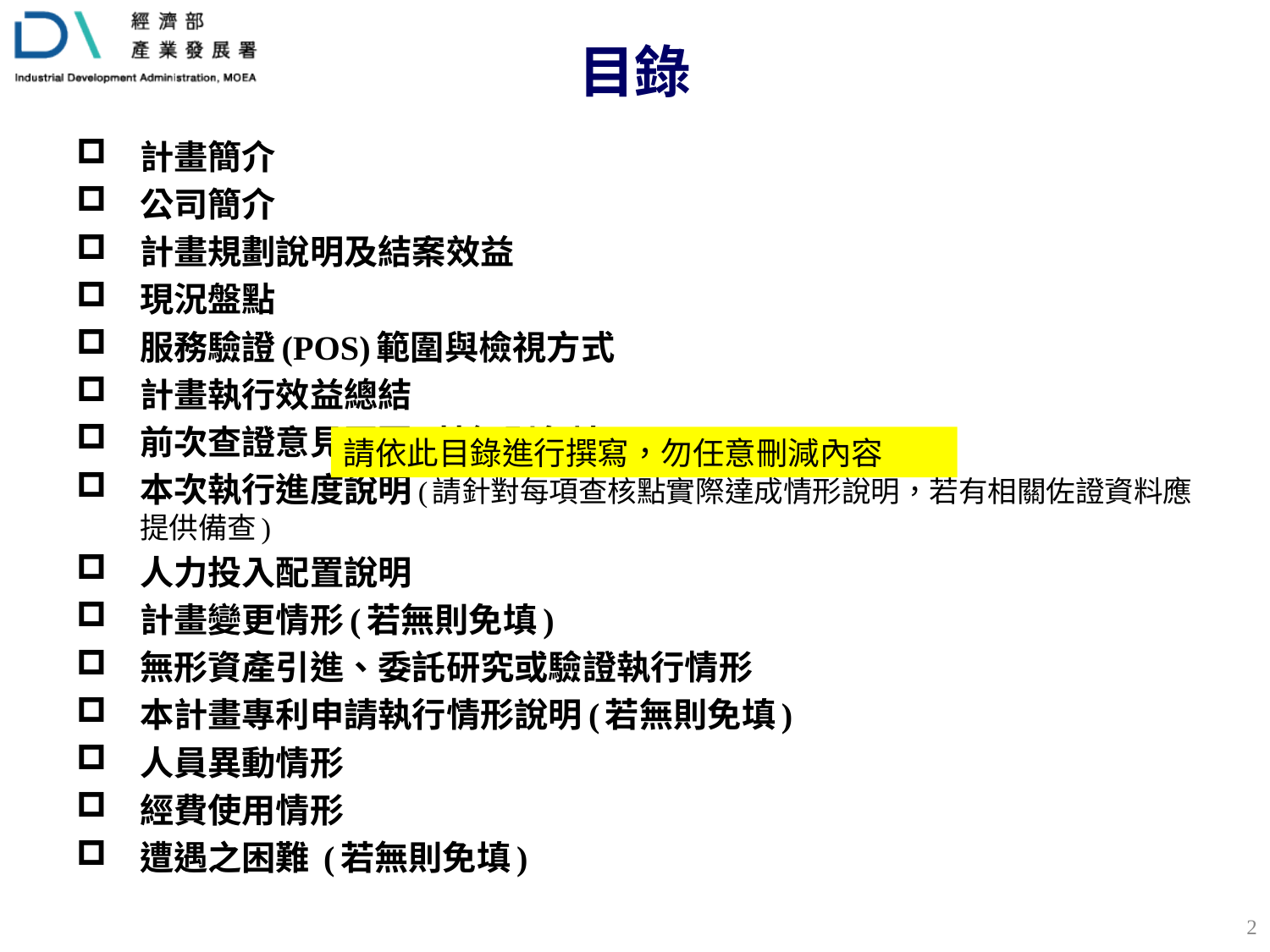

# 目錄
計畫簡介
公司簡介
計畫規劃說明及結案效益
現況盤點
服務驗證(POS)範圍與檢視方式
計畫執行效益總結
前次查證意見回覆(若無則免填)
本次執行進度說明(請針對每項查核點實際達成情形說明，若有相關佐證資料應提供備查)
人力投入配置說明
計畫變更情形(若無則免填)
無形資產引進、委託研究或驗證執行情形
本計畫專利申請執行情形說明(若無則免填)
人員異動情形
經費使用情形
遭遇之困難 (若無則免填)
請依此目錄進行撰寫，勿任意刪減內容
2